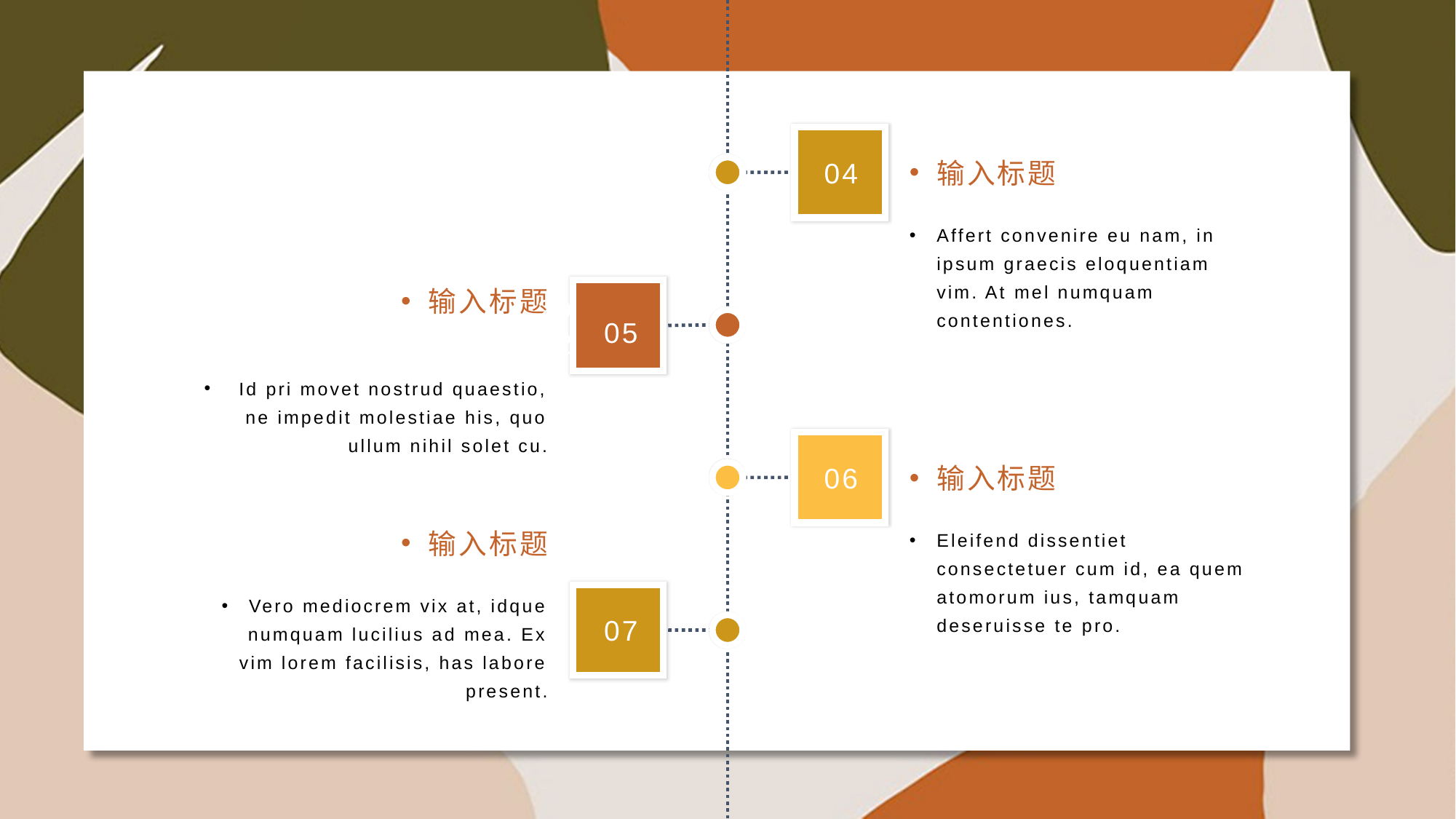

04
输入标题
Affert convenire eu nam, in ipsum graecis eloquentiam vim. At mel numquam contentiones.
输入标题

2012
05
 Id pri movet nostrud quaestio, ne impedit molestiae his, quo ullum nihil solet cu.
06
输入标题
输入标题
Eleifend dissentiet consectetuer cum id, ea quem atomorum ius, tamquam deseruisse te pro.
Vero mediocrem vix at, idque numquam lucilius ad mea. Ex vim lorem facilisis, has labore present.
07
9